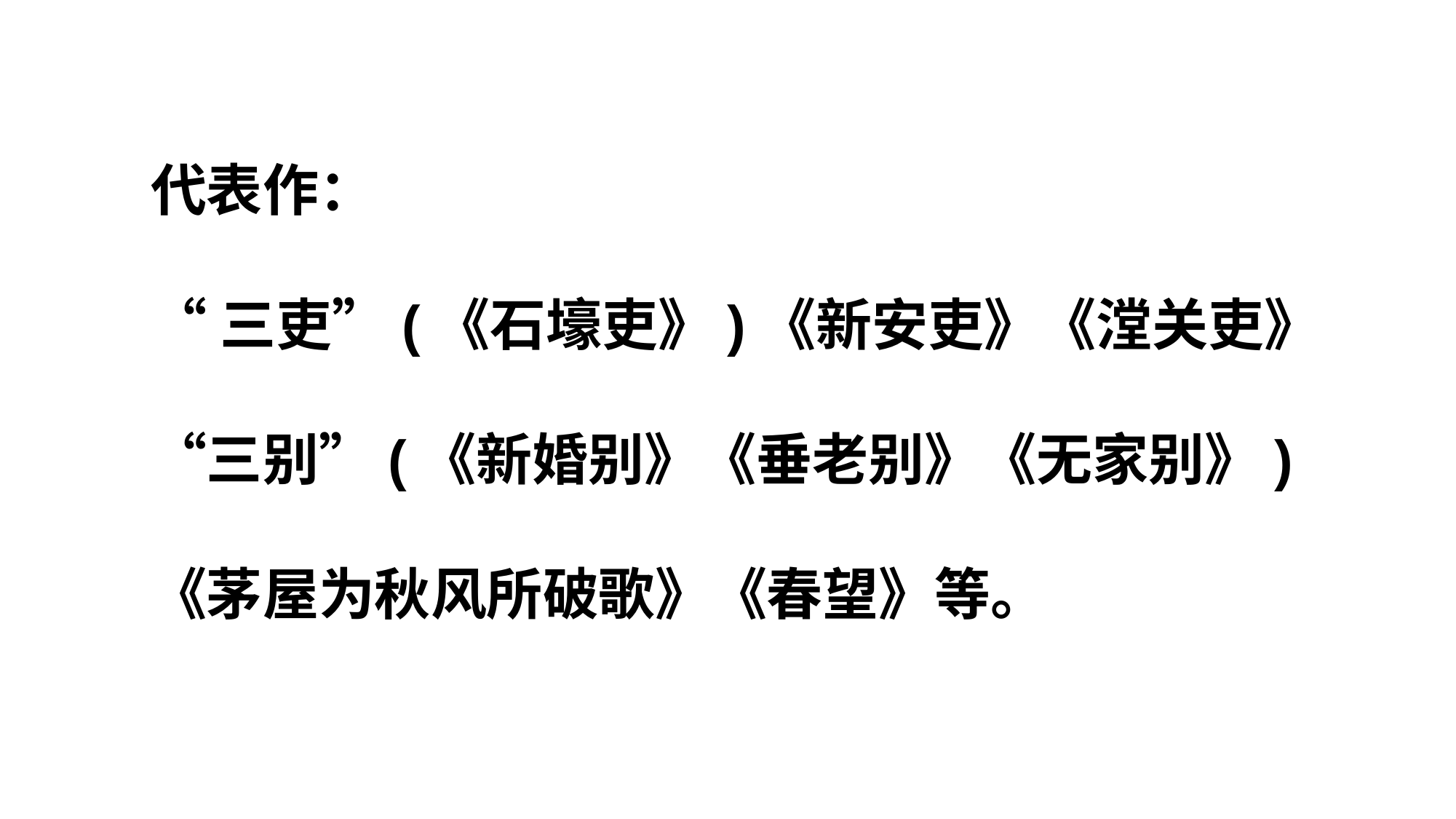

代表作：
“三吏”(《石壕吏》)《新安吏》《漟关吏》“三别”(《新婚别》《垂老别》《无家别》) 《茅屋为秋风所破歌》《春望》等。